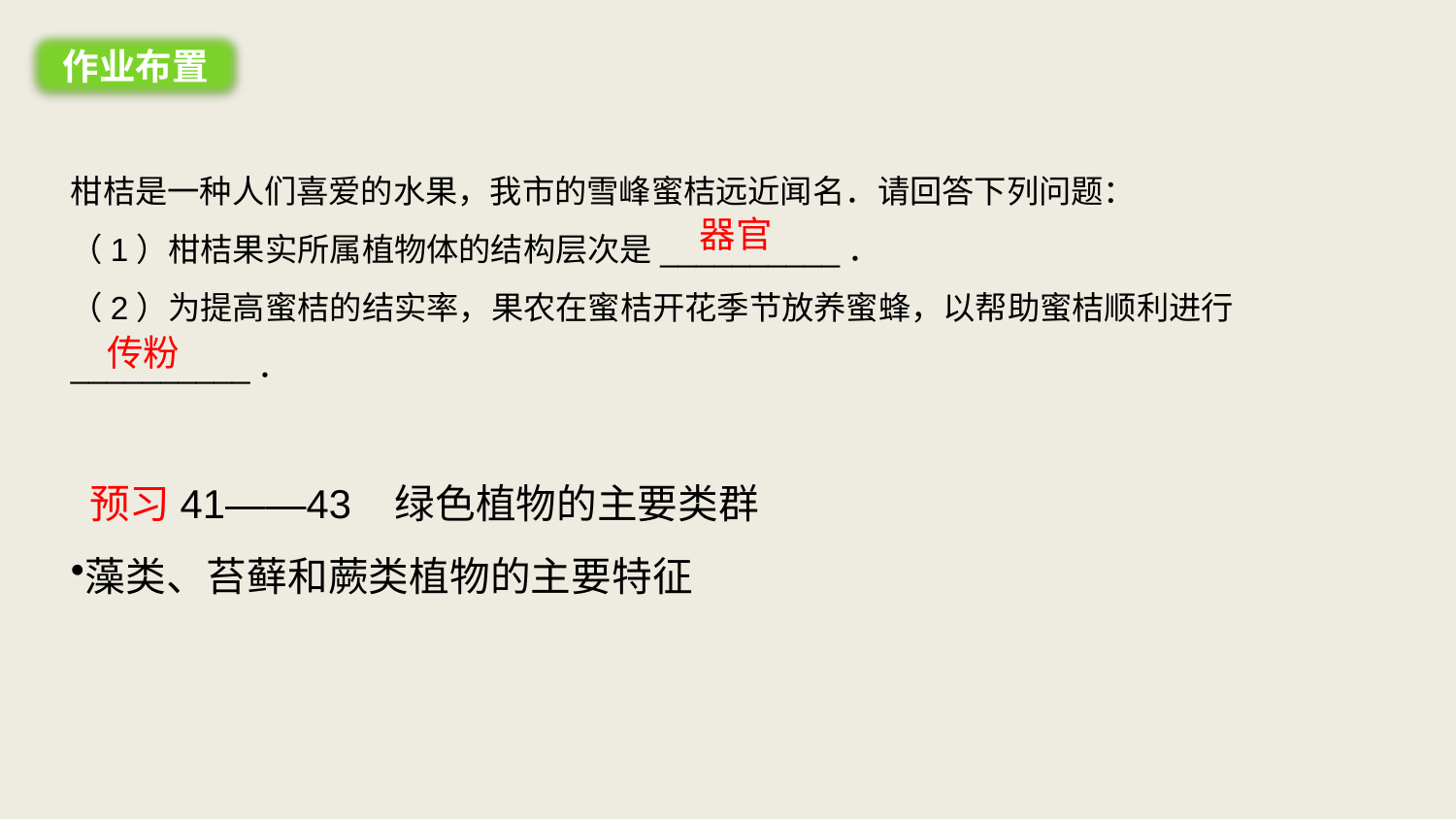

作业布置
柑桔是一种人们喜爱的水果，我市的雪峰蜜桔远近闻名．请回答下列问题：
（1）柑桔果实所属植物体的结构层次是__________．
（2）为提高蜜桔的结实率，果农在蜜桔开花季节放养蜜蜂，以帮助蜜桔顺利进行__________．

器官
传粉
 预习41——43   绿色植物的主要类群
藻类、苔藓和蕨类植物的主要特征